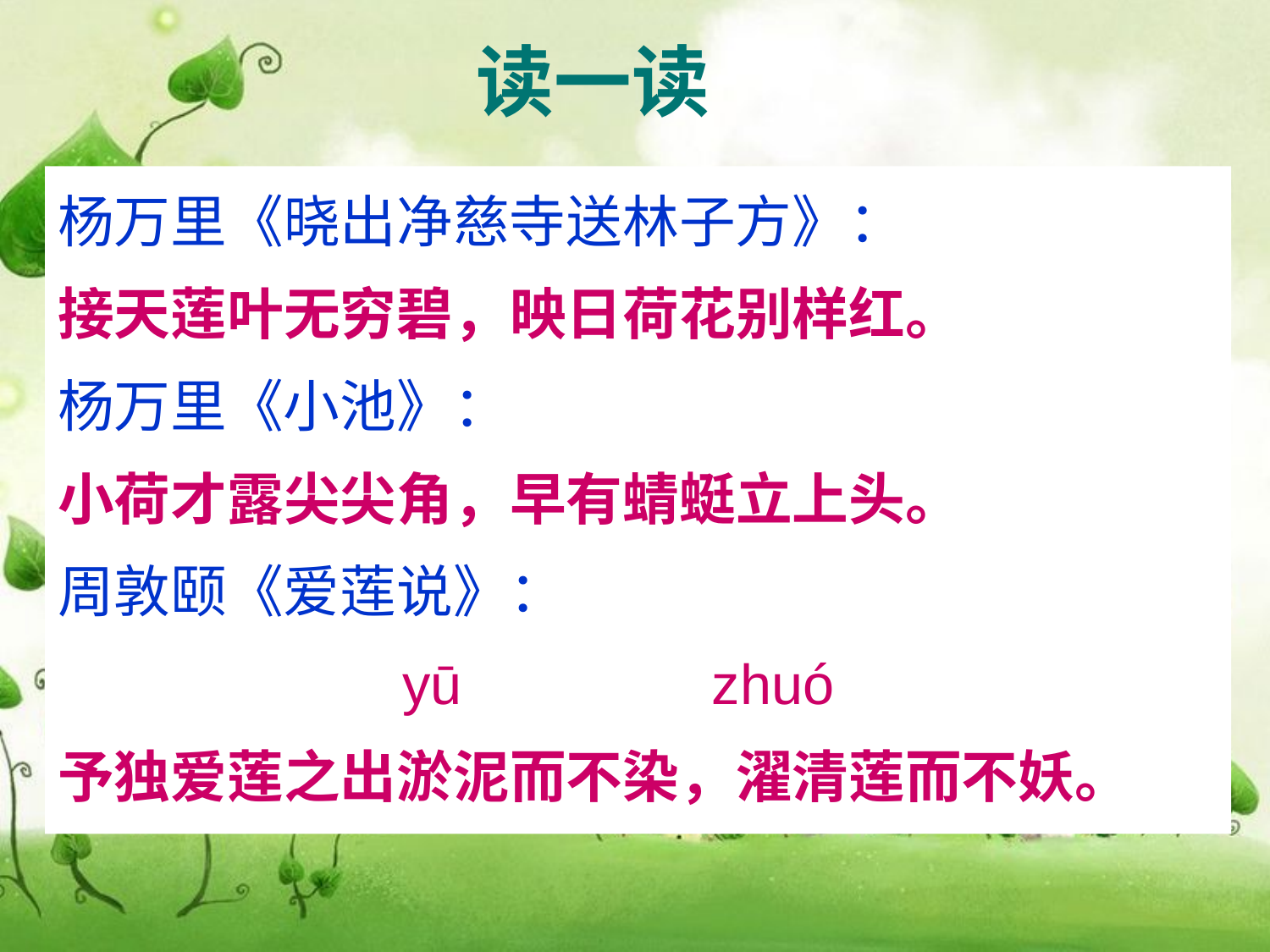

# 读一读
杨万里《晓出净慈寺送林子方》：
接天莲叶无穷碧，映日荷花别样红。
杨万里《小池》：
小荷才露尖尖角，早有蜻蜓立上头。
周敦颐《爱莲说》：
                      yū                zhuó
予独爱莲之出淤泥而不染，濯清莲而不妖。